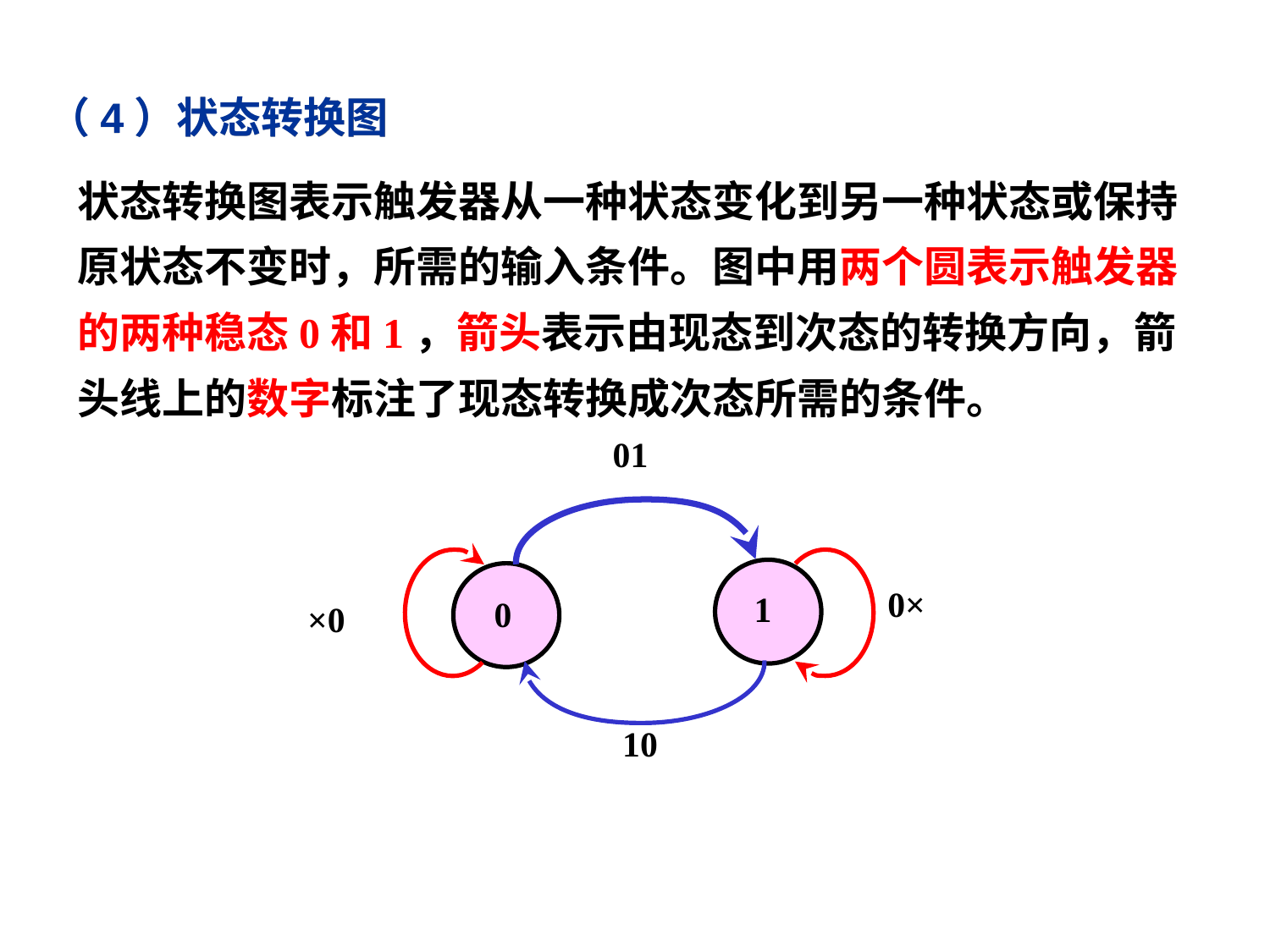

（4）状态转换图
状态转换图表示触发器从一种状态变化到另一种状态或保持原状态不变时，所需的输入条件。图中用两个圆表示触发器的两种稳态0和1，箭头表示由现态到次态的转换方向，箭头线上的数字标注了现态转换成次态所需的条件。

01

0×
   1
   0
×0
10